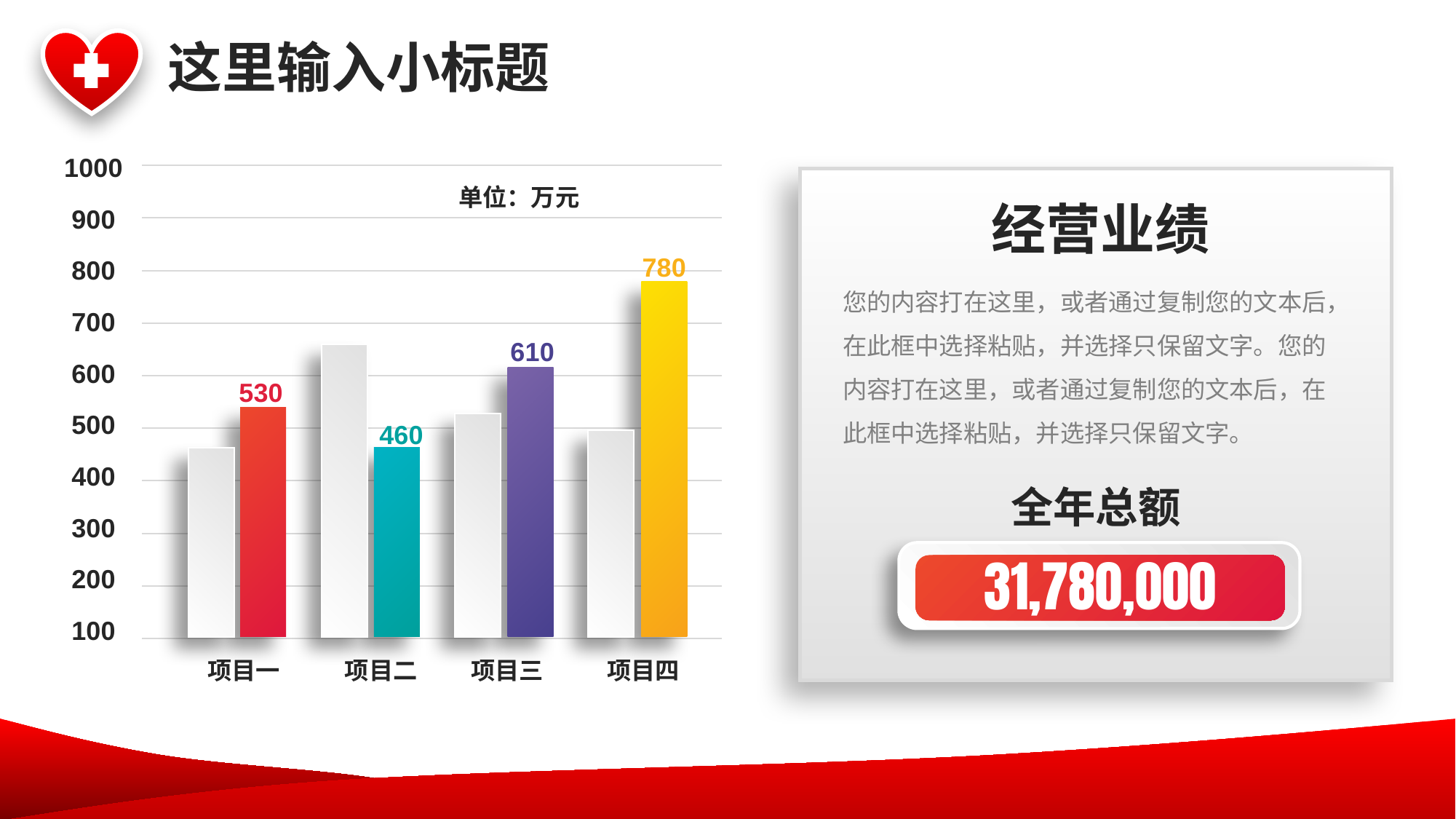

这里输入小标题
1000
900
800
700
600
500
400
300
200
100

单位：万元
经营业绩
780
您的内容打在这里，或者通过复制您的文本后，在此框中选择粘贴，并选择只保留文字。您的内容打在这里，或者通过复制您的文本后，在此框中选择粘贴，并选择只保留文字。

610

530

460

全年总额

31,780,000
项目一
项目二
项目三
项目四